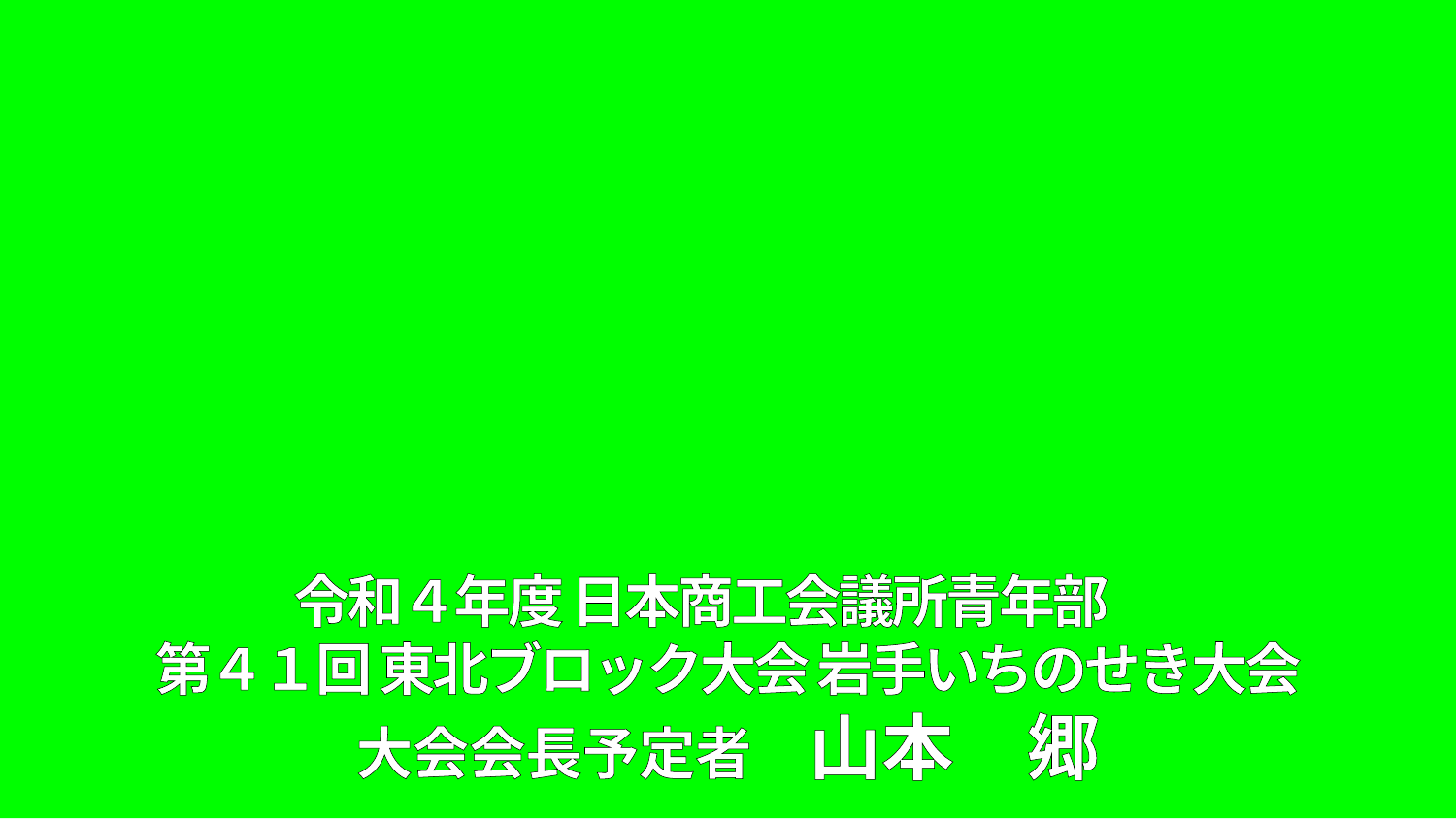

令和４年度 日本商工会議所青年部
第４１回 東北ブロック大会 岩手いちのせき大会
大会会長予定者　山本　郷